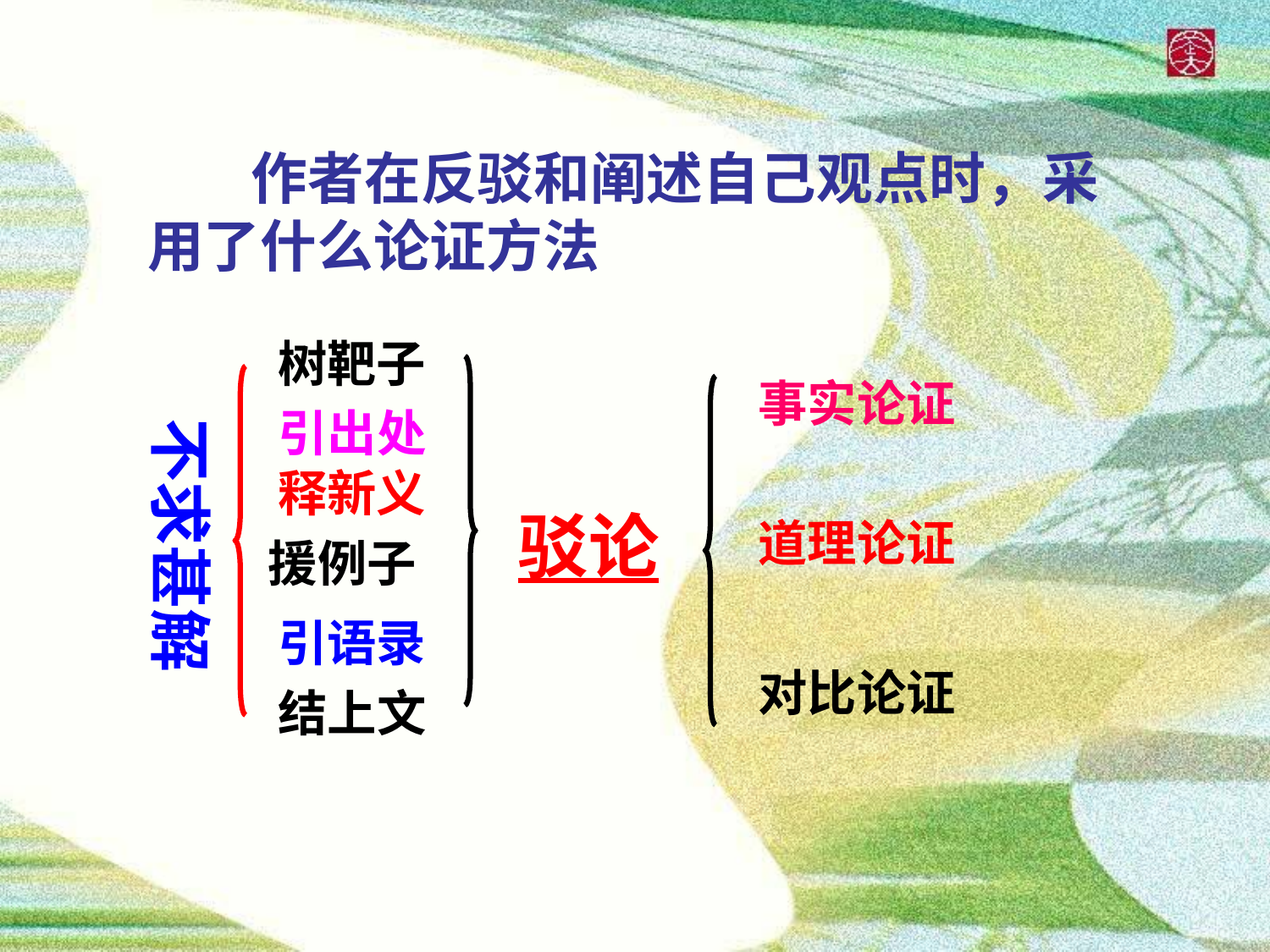

作者在反驳和阐述自己观点时，采用了什么论证方法
树靶子

事实论证

引出处
不求甚解
释新义
驳论
道理论证
援例子
引语录
对比论证
结上文